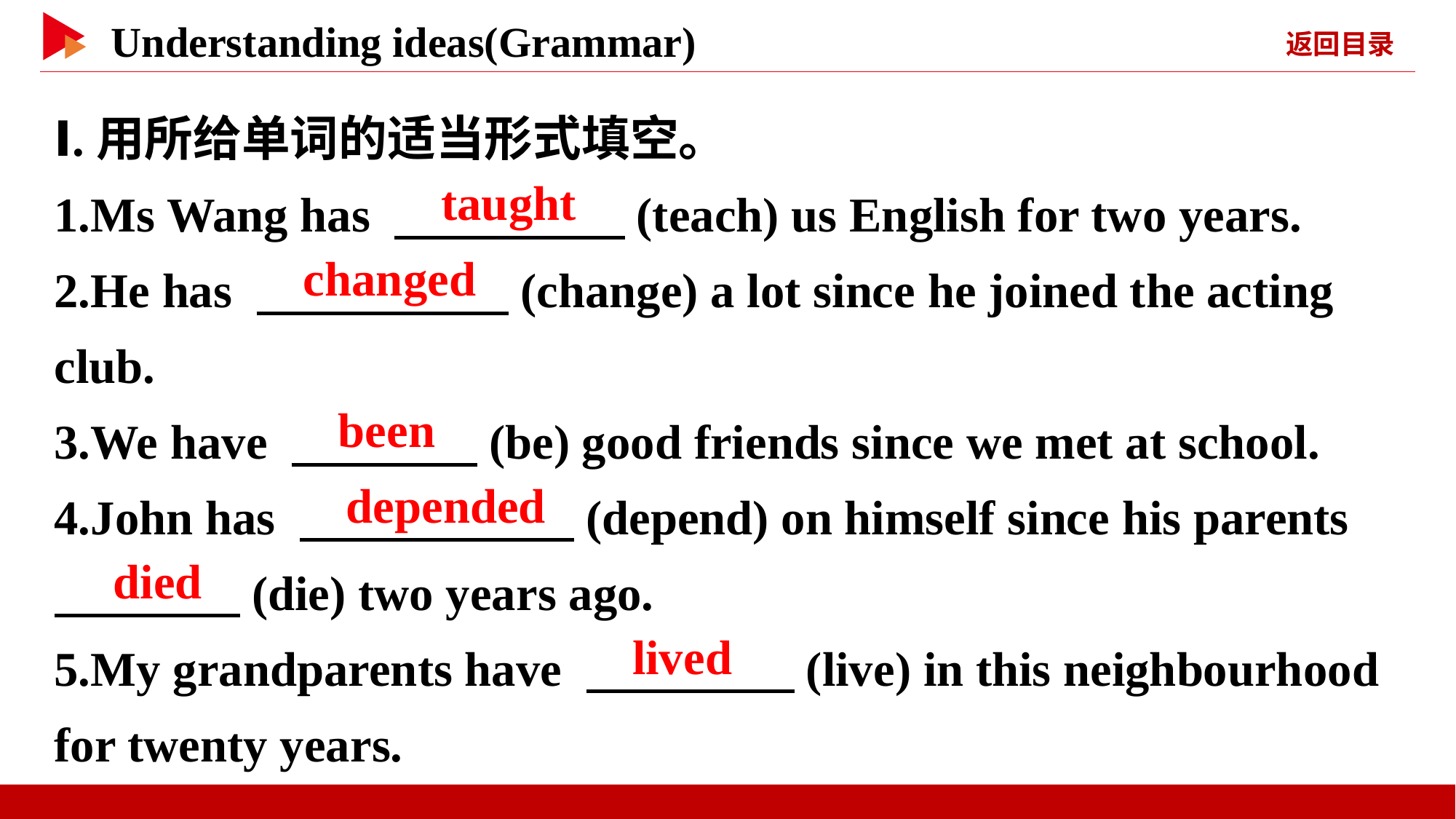

Ⅰ.用所给单词的适当形式填空。
1.Ms Wang has 　            　(teach) us English for two years.
2.He has 　              　(change) a lot since he joined the acting club.
3.We have 　        　(be) good friends since we met at school.
4.John has 　                　(depend) on himself since his parents
　        　(die) two years ago.
5.My grandparents have 　          　(live) in this neighbourhood for twenty years.
　taught
　changed
　been
　depended
　died
　lived